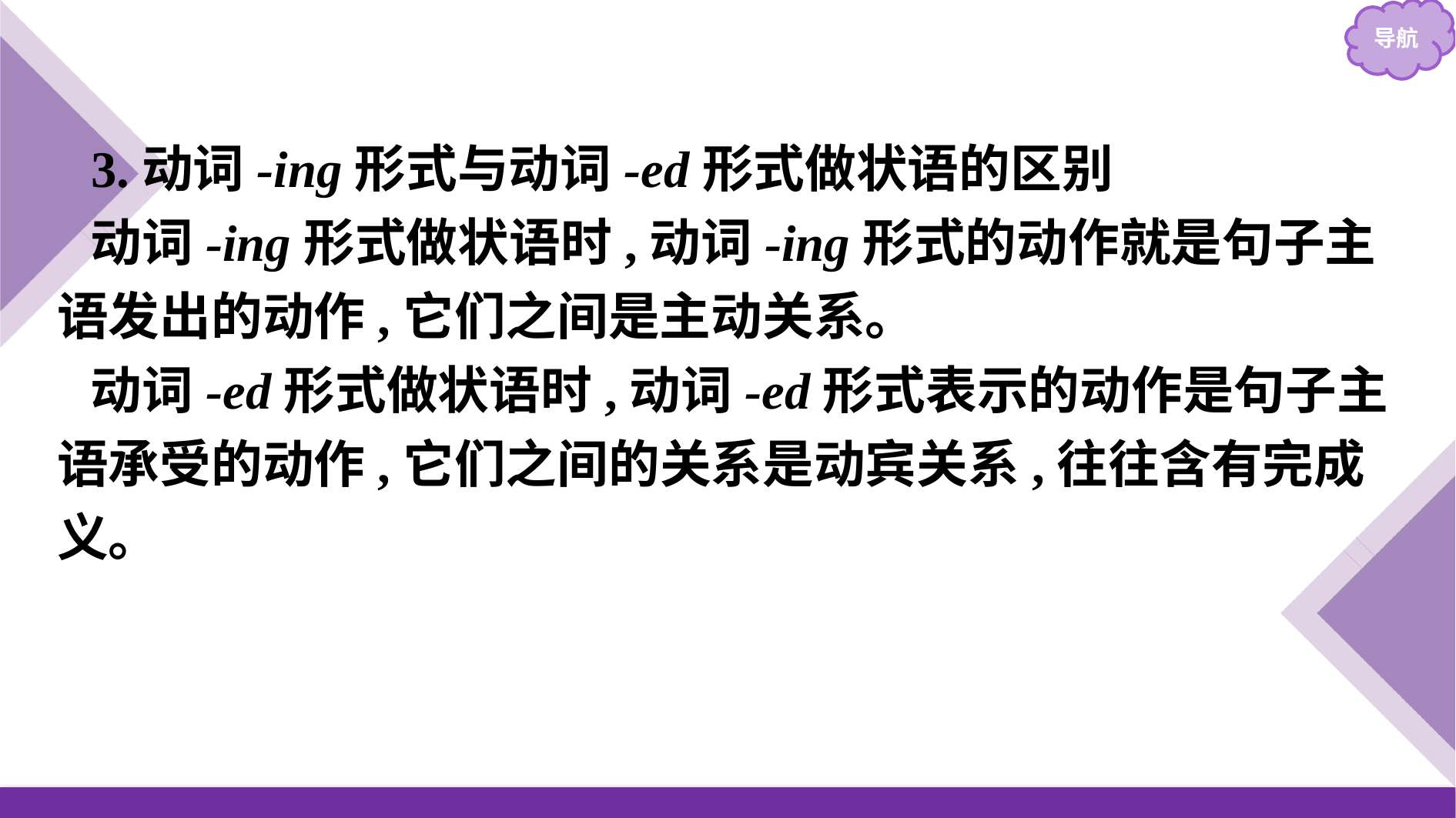

3.动词-ing形式与动词-ed形式做状语的区别
动词-ing形式做状语时,动词-ing形式的动作就是句子主语发出的动作,它们之间是主动关系。
动词-ed形式做状语时,动词-ed形式表示的动作是句子主语承受的动作,它们之间的关系是动宾关系,往往含有完成义。